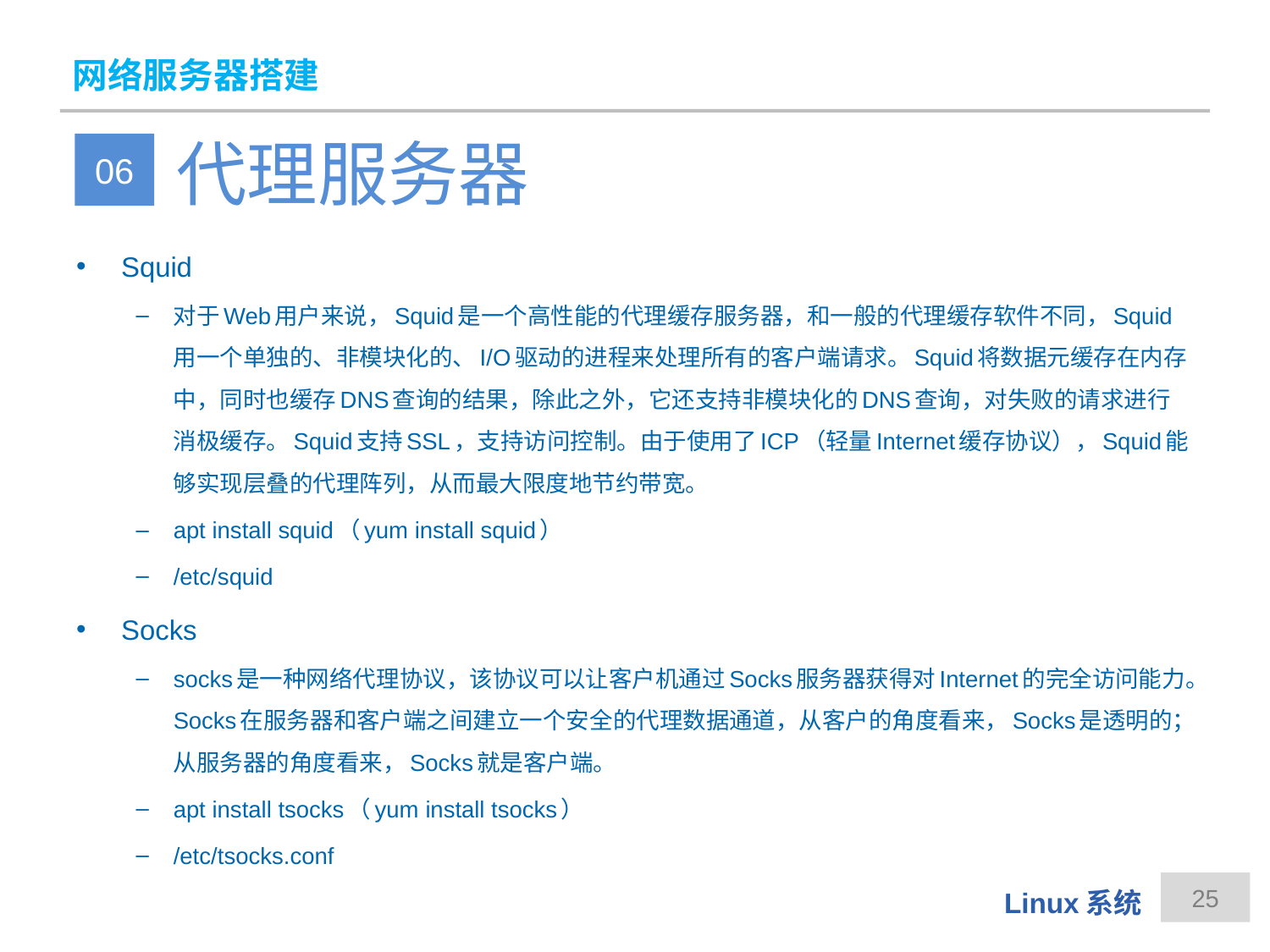

# 网络服务器搭建
代理服务器
06
Squid
对于Web用户来说，Squid是一个高性能的代理缓存服务器，和一般的代理缓存软件不同，Squid用一个单独的、非模块化的、I/O驱动的进程来处理所有的客户端请求。Squid将数据元缓存在内存中，同时也缓存DNS查询的结果，除此之外，它还支持非模块化的DNS查询，对失败的请求进行消极缓存。Squid支持SSL，支持访问控制。由于使用了ICP（轻量Internet缓存协议），Squid能够实现层叠的代理阵列，从而最大限度地节约带宽。
apt install squid（yum install squid）
/etc/squid
Socks
socks是一种网络代理协议，该协议可以让客户机通过Socks服务器获得对Internet的完全访问能力。Socks在服务器和客户端之间建立一个安全的代理数据通道，从客户的角度看来，Socks是透明的；从服务器的角度看来，Socks就是客户端。
apt install tsocks（yum install tsocks）
/etc/tsocks.conf